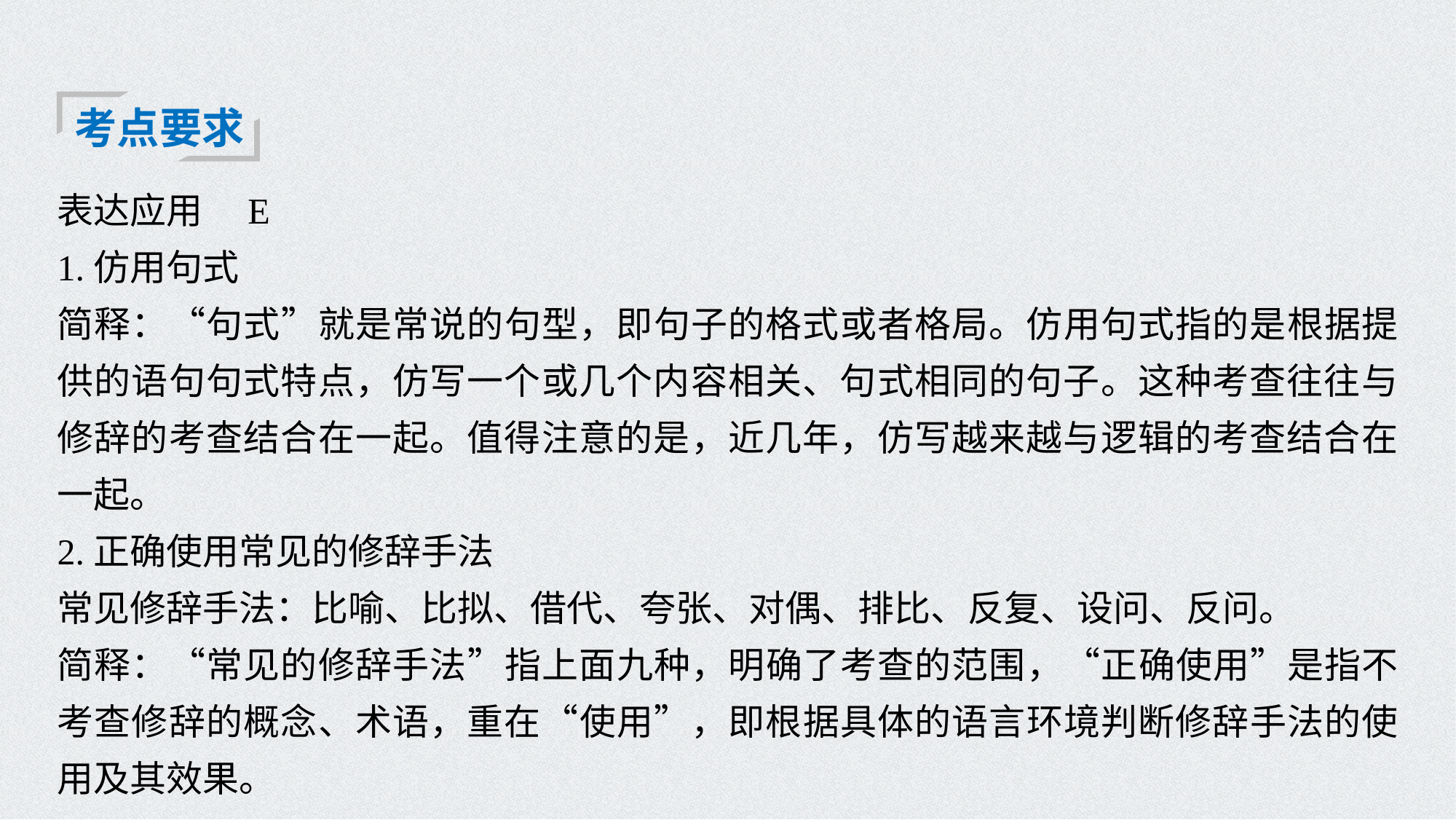

考点要求

表达应用　E
1.仿用句式
简释：“句式”就是常说的句型，即句子的格式或者格局。仿用句式指的是根据提供的语句句式特点，仿写一个或几个内容相关、句式相同的句子。这种考查往往与修辞的考查结合在一起。值得注意的是，近几年，仿写越来越与逻辑的考查结合在一起。
2.正确使用常见的修辞手法
常见修辞手法：比喻、比拟、借代、夸张、对偶、排比、反复、设问、反问。
简释：“常见的修辞手法”指上面九种，明确了考查的范围，“正确使用”是指不考查修辞的概念、术语，重在“使用”，即根据具体的语言环境判断修辞手法的使用及其效果。